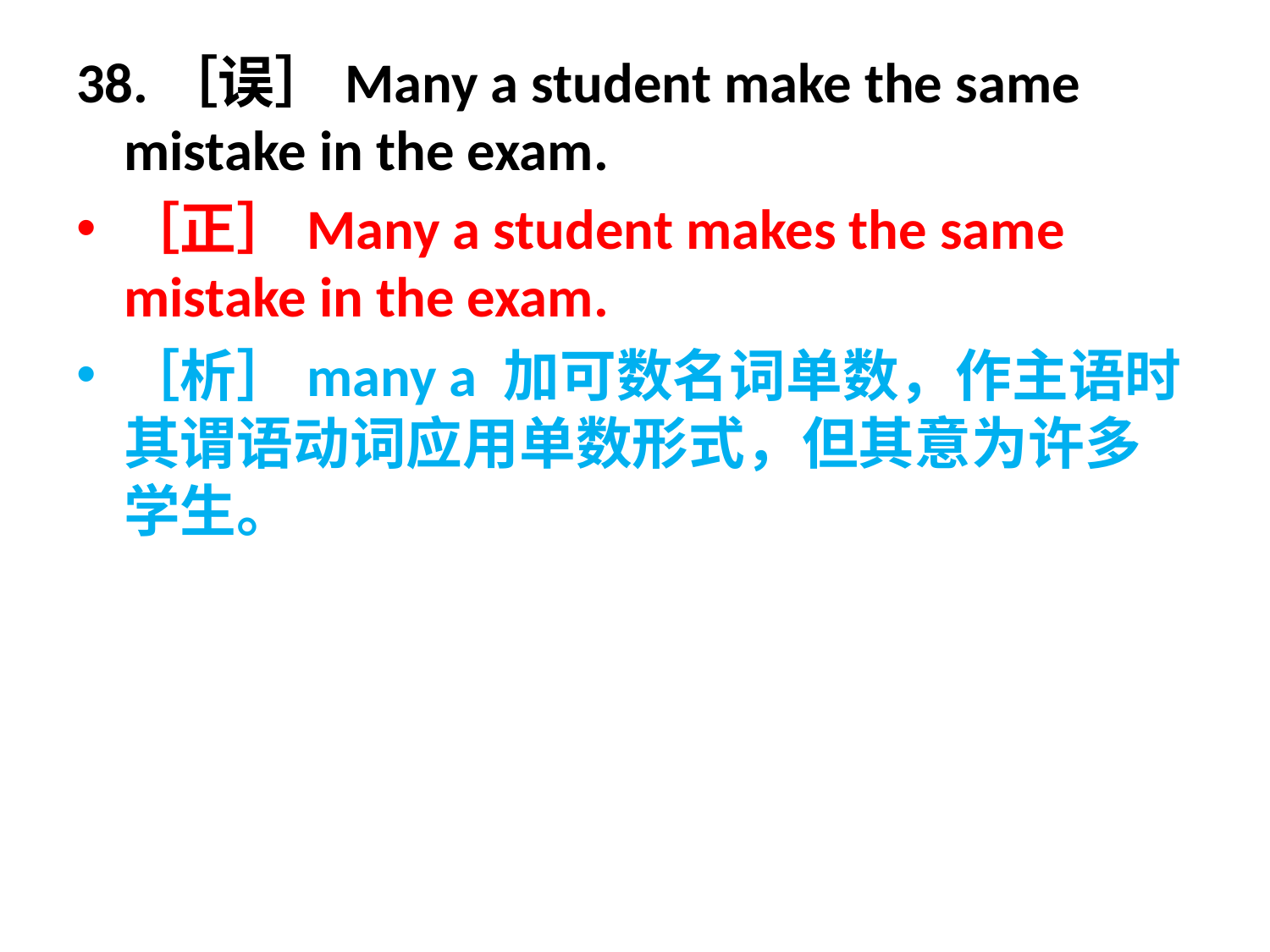

38.［误］Many a student make the same mistake in the exam.
［正］Many a student makes the same mistake in the exam.
［析］many a 加可数名词单数，作主语时其谓语动词应用单数形式，但其意为许多学生。